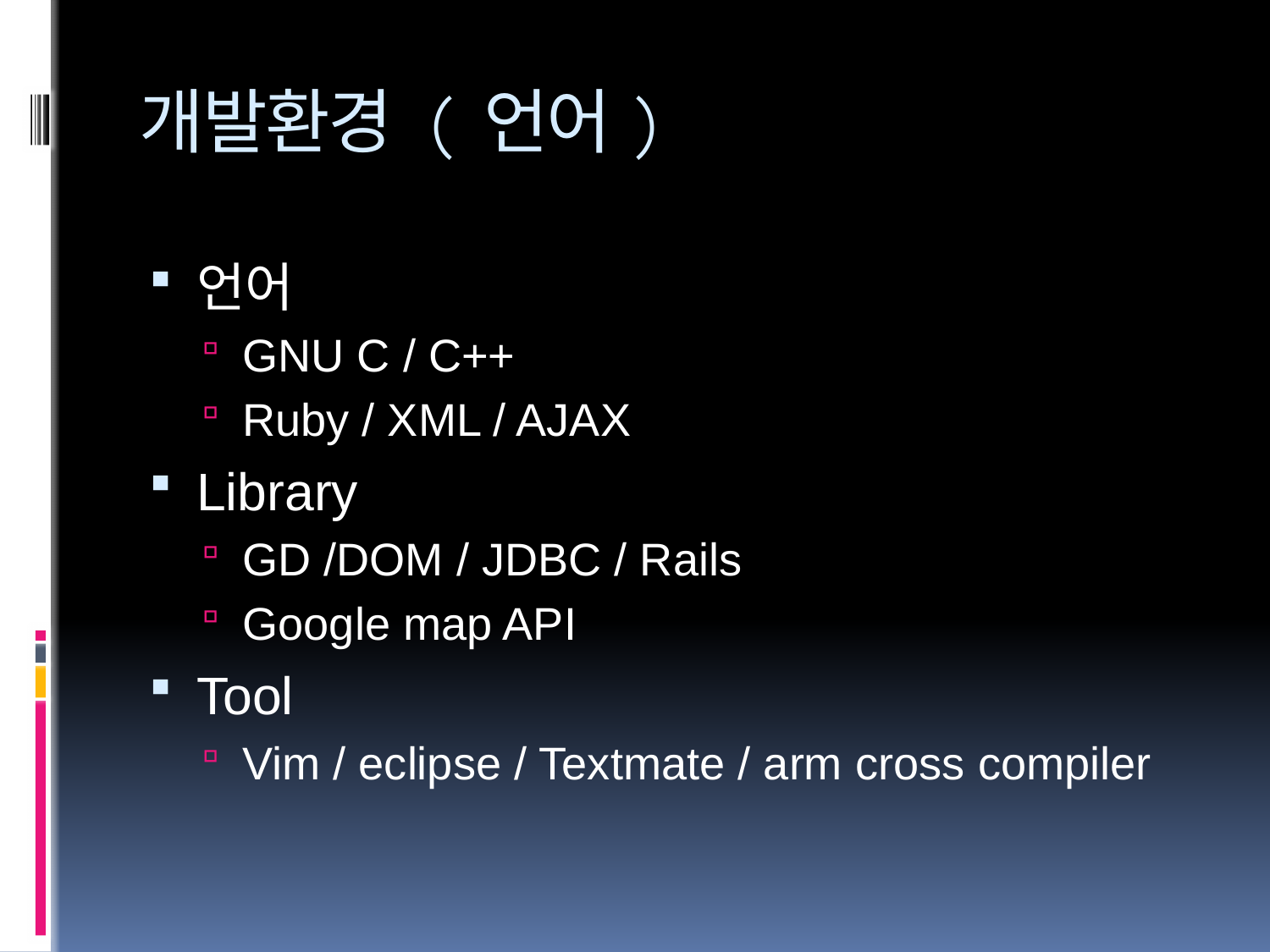

# 개발환경 (언어)
언어
GNU C / C++
Ruby / XML / AJAX
Library
GD /DOM / JDBC / Rails
Google map API
Tool
Vim / eclipse / Textmate / arm cross compiler